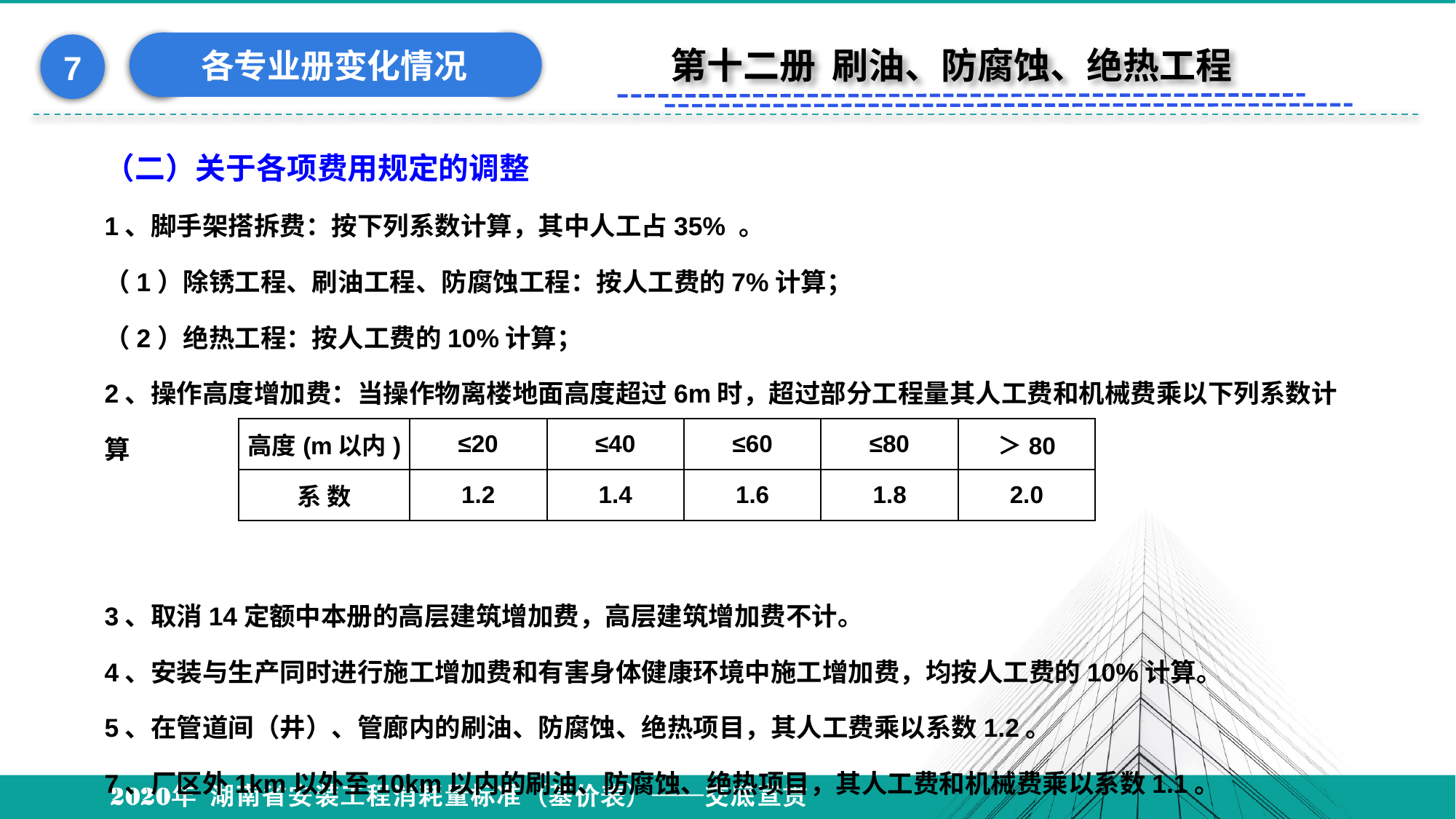

各专业册变化情况

7
第十二册  刷油、防腐蚀、绝热工程
（二）关于各项费用规定的调整
1、脚手架搭拆费：按下列系数计算，其中人工占35% 。
（1）除锈工程、刷油工程、防腐蚀工程：按人工费的7%计算；
（2）绝热工程：按人工费的10%计算；
2、操作高度增加费：当操作物离楼地面高度超过6m时，超过部分工程量其人工费和机械费乘以下列系数计算

3、取消14定额中本册的高层建筑增加费，高层建筑增加费不计。4、安装与生产同时进行施工增加费和有害身体健康环境中施工增加费，均按人工费的10%计算。
5、在管道间（井）、管廊内的刷油、防腐蚀、绝热项目，其人工费乘以系数1.2。7、厂区外1km以外至10km以内的刷油、防腐蚀、绝热项目，其人工费和机械费乘以系数1.1。
| 高度(m以内) | ≤20 | ≤40 | ≤60 | ≤80 | ＞80 |
| --- | --- | --- | --- | --- | --- |
| 系 数 | 1.2 | 1.4 | 1.6 | 1.8 | 2.0 |